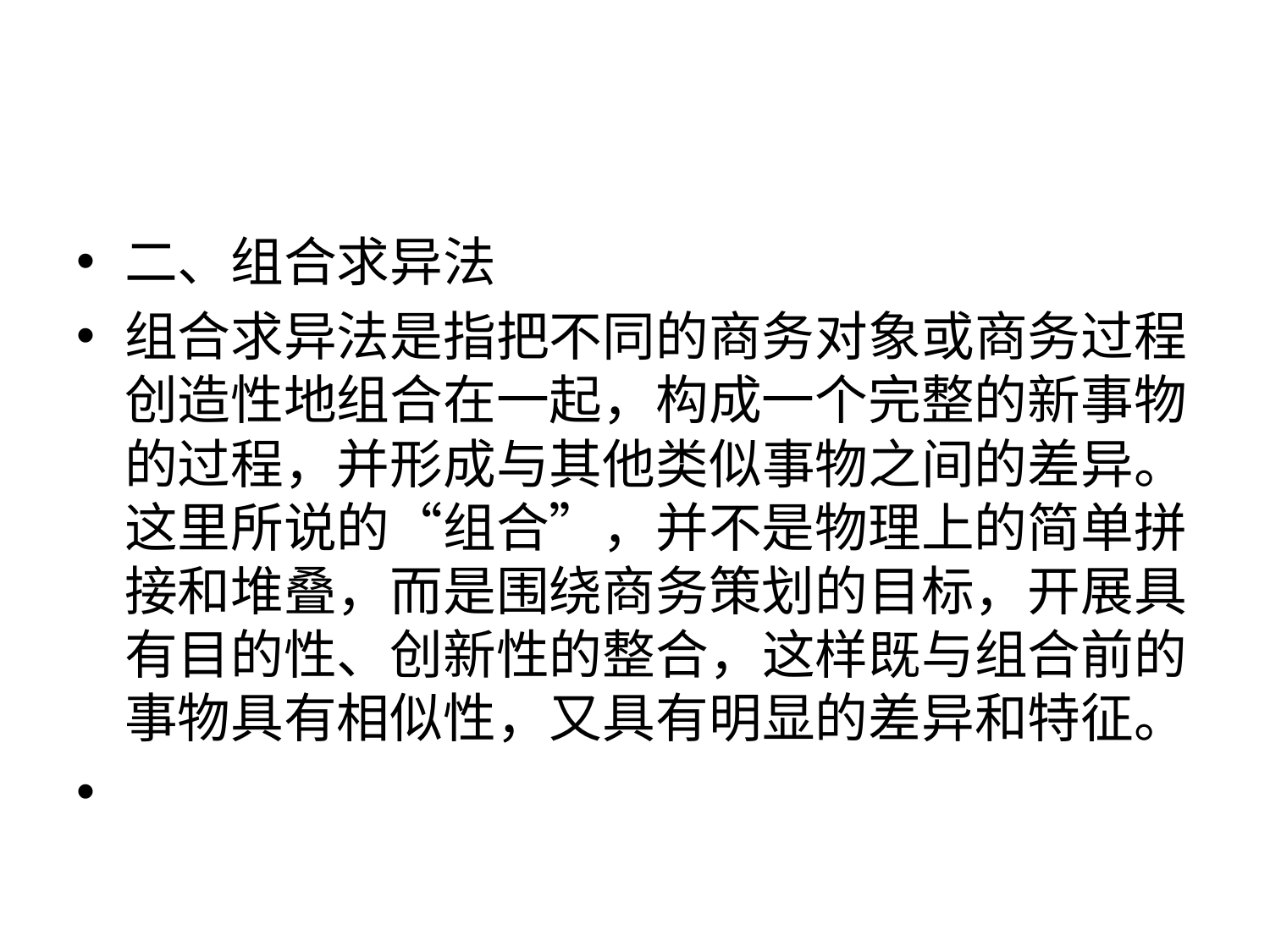

#
二、组合求异法
组合求异法是指把不同的商务对象或商务过程创造性地组合在一起，构成一个完整的新事物的过程，并形成与其他类似事物之间的差异。这里所说的“组合”，并不是物理上的简单拼接和堆叠，而是围绕商务策划的目标，开展具有目的性、创新性的整合，这样既与组合前的事物具有相似性，又具有明显的差异和特征。